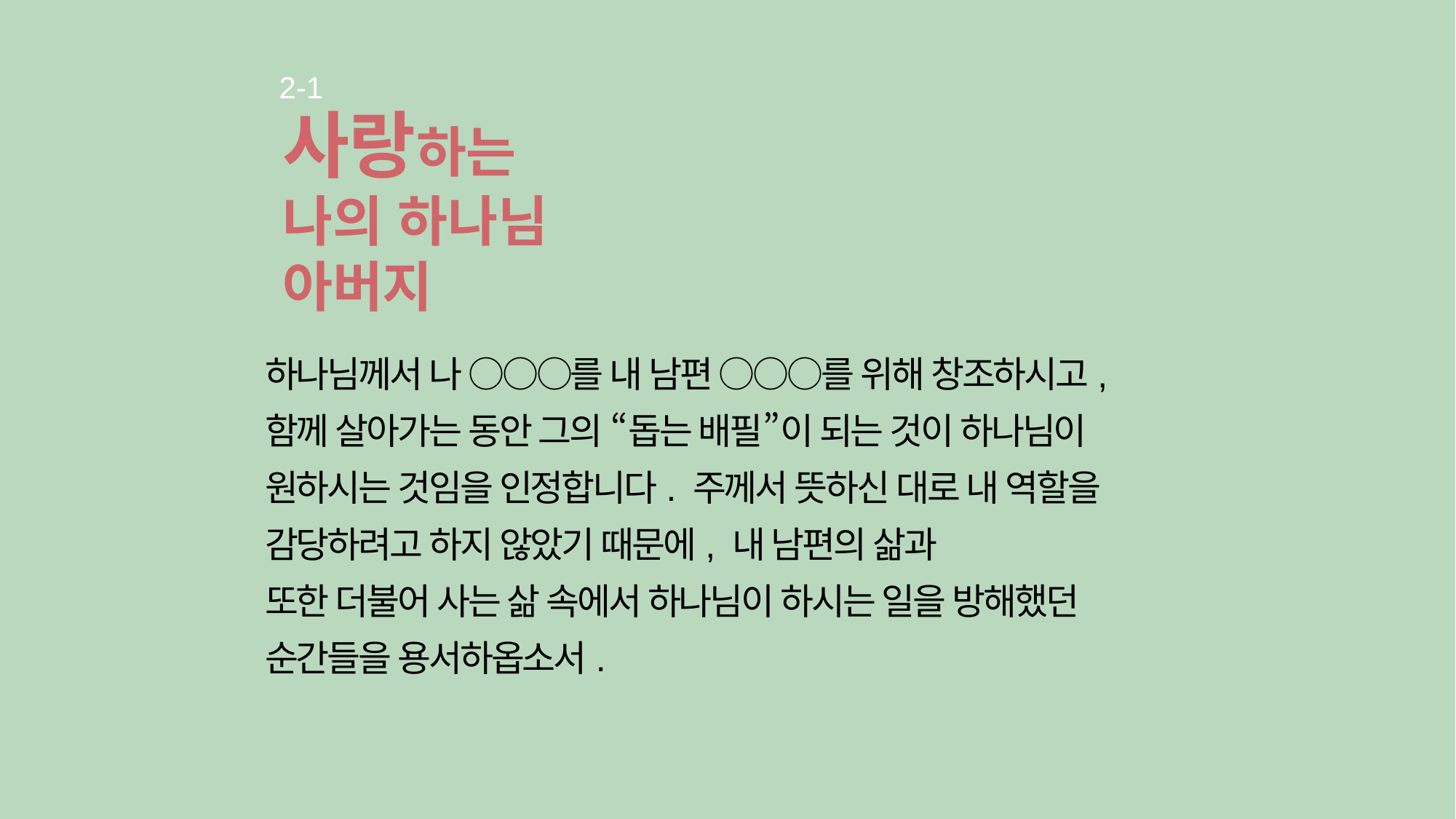

2-1
사랑하는
나의 하나님
아버지
하나님께서 나 ○○○를 내 남편 ○○○를 위해 창조하시고,
함께 살아가는 동안 그의 “돕는 배필”이 되는 것이 하나님이
원하시는 것임을 인정합니다. 주께서 뜻하신 대로 내 역할을
감당하려고 하지 않았기 때문에, 내 남편의 삶과
또한 더불어 사는 삶 속에서 하나님이 하시는 일을 방해했던
순간들을 용서하옵소서.